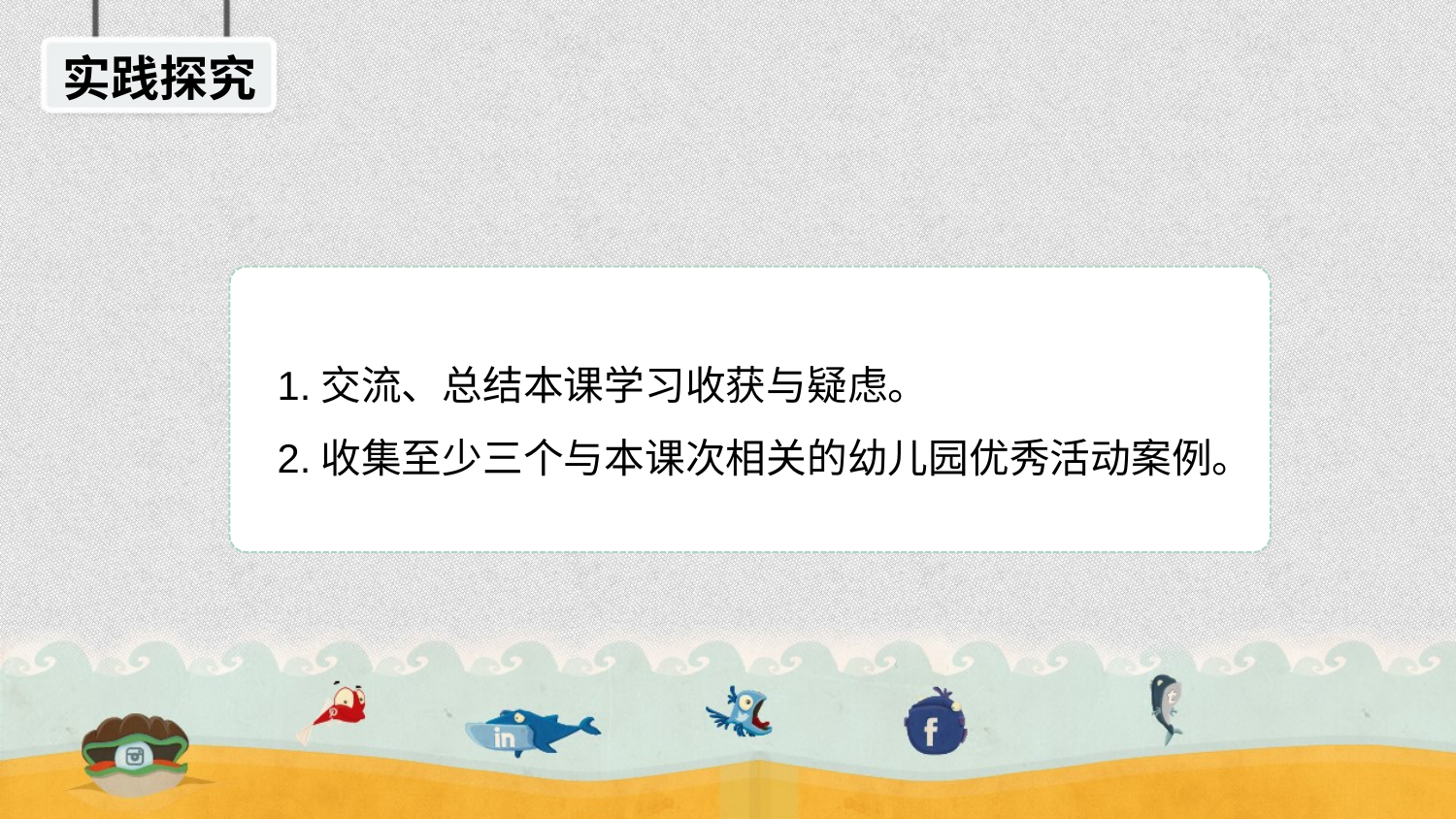

实践探究

   1.交流、总结本课学习收获与疑虑。
   2.收集至少三个与本课次相关的幼儿园优秀活动案例。